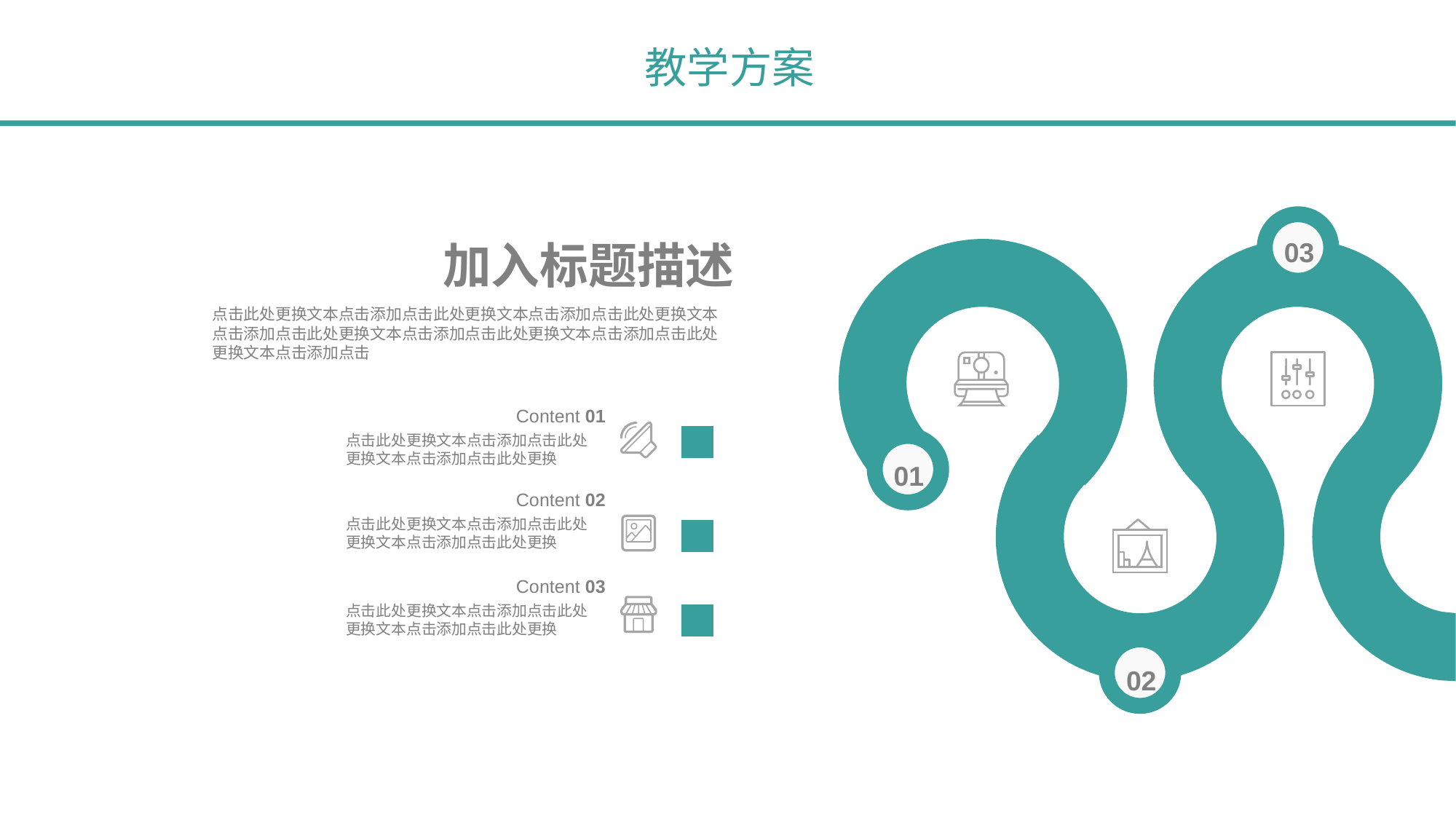

教学方案

加入标题描述
03

点击此处更换文本点击添加点击此处更换文本点击添加点击此处更换文本点击添加点击此处更换文本点击添加点击此处更换文本点击添加点击此处更换文本点击添加点击

Content 01

点击此处更换文本点击添加点击此处更换文本点击添加点击此处更换

01
Content 02
点击此处更换文本点击添加点击此处更换文本点击添加点击此处更换

Content 03

点击此处更换文本点击添加点击此处更换文本点击添加点击此处更换

02